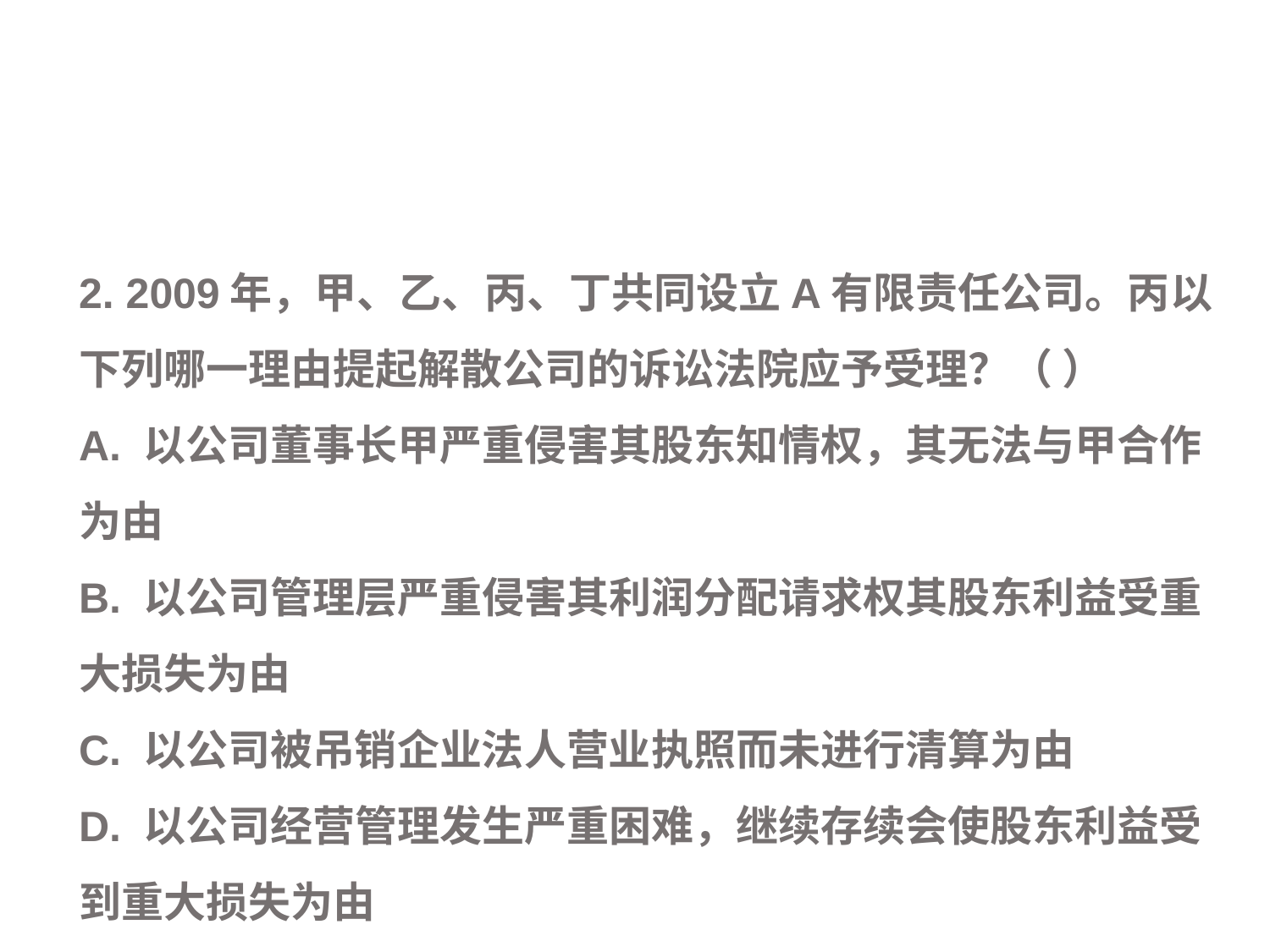

#
2. 2009年，甲、乙、丙、丁共同设立A有限责任公司。丙以下列哪一理由提起解散公司的诉讼法院应予受理？（ ）
A. 以公司董事长甲严重侵害其股东知情权，其无法与甲合作为由
B. 以公司管理层严重侵害其利润分配请求权其股东利益受重大损失为由
C. 以公司被吊销企业法人营业执照而未进行清算为由
D. 以公司经营管理发生严重困难，继续存续会使股东利益受到重大损失为由